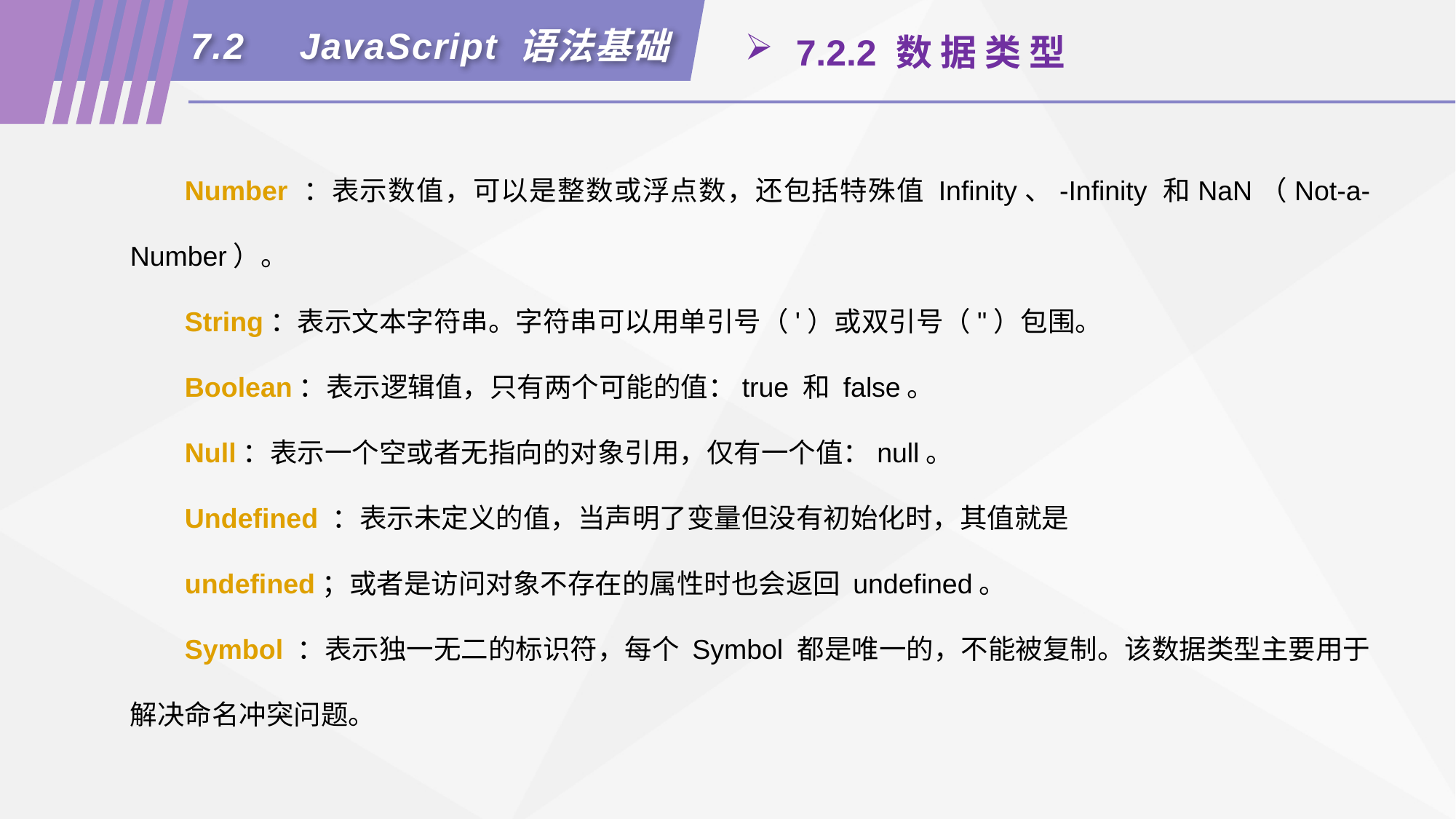

7.2	JavaScript 语法基础
 7.2.2 数 据 类 型
Number ：表示数值，可以是整数或浮点数，还包括特殊值 Infinity、-Infinity 和NaN（Not-a-Number）。
String：表示文本字符串。字符串可以用单引号（'）或双引号（"）包围。
Boolean：表示逻辑值，只有两个可能的值：true 和 false。
Null：表示一个空或者无指向的对象引用，仅有一个值：null。
Undefined ：表示未定义的值，当声明了变量但没有初始化时，其值就是
undefined；或者是访问对象不存在的属性时也会返回 undefined。
Symbol ：表示独一无二的标识符，每个 Symbol 都是唯一的，不能被复制。该数据类型主要用于解决命名冲突问题。